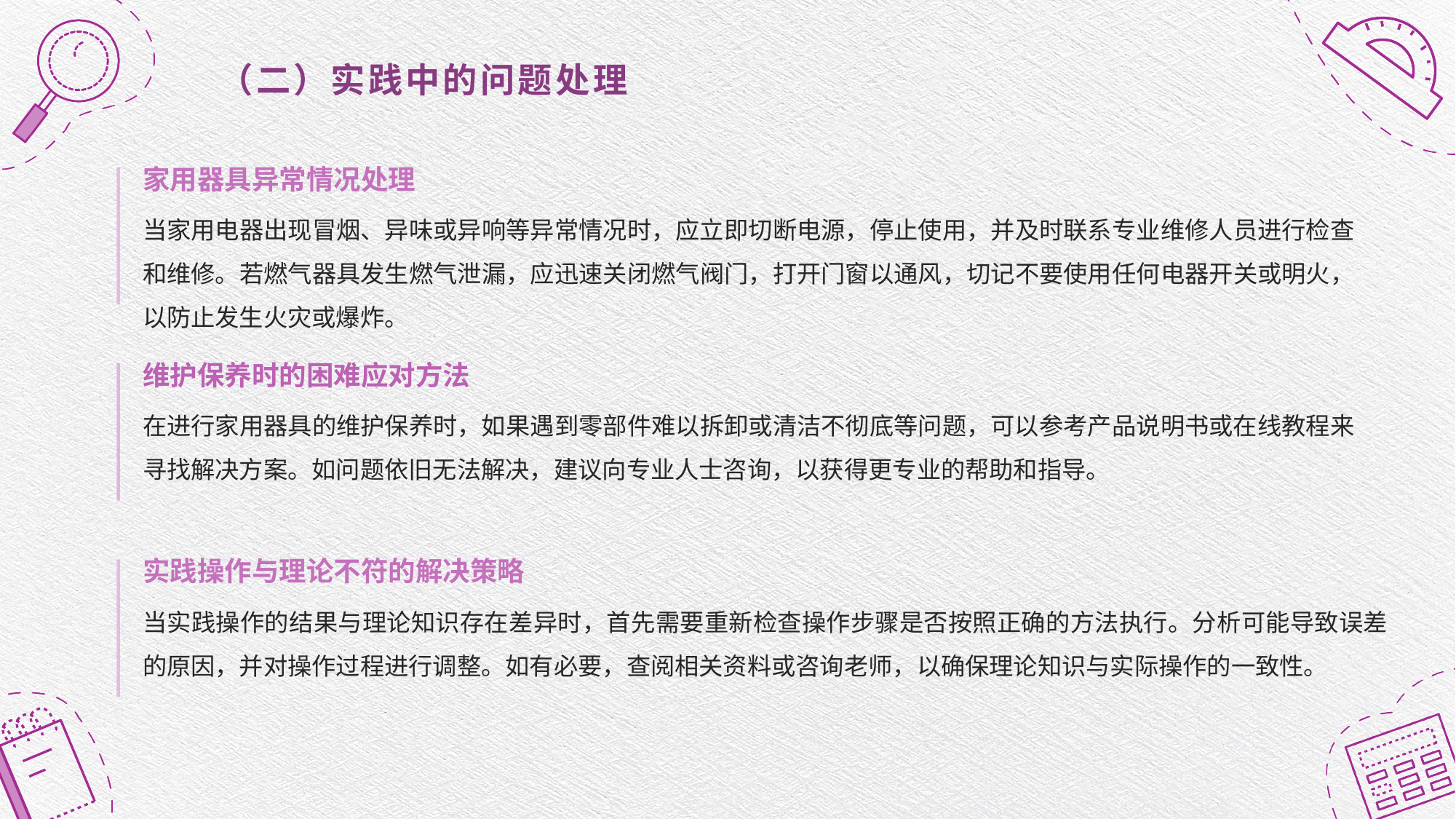

# （二）实践中的问题处理
家用器具异常情况处理

当家用电器出现冒烟、异味或异响等异常情况时，应立即切断电源，停止使用，并及时联系专业维修人员进行检查和维修。若燃气器具发生燃气泄漏，应迅速关闭燃气阀门，打开门窗以通风，切记不要使用任何电器开关或明火，以防止发生火灾或爆炸。
维护保养时的困难应对方法

在进行家用器具的维护保养时，如果遇到零部件难以拆卸或清洁不彻底等问题，可以参考产品说明书或在线教程来寻找解决方案。如问题依旧无法解决，建议向专业人士咨询，以获得更专业的帮助和指导。
实践操作与理论不符的解决策略

当实践操作的结果与理论知识存在差异时，首先需要重新检查操作步骤是否按照正确的方法执行。分析可能导致误差的原因，并对操作过程进行调整。如有必要，查阅相关资料或咨询老师，以确保理论知识与实际操作的一致性。